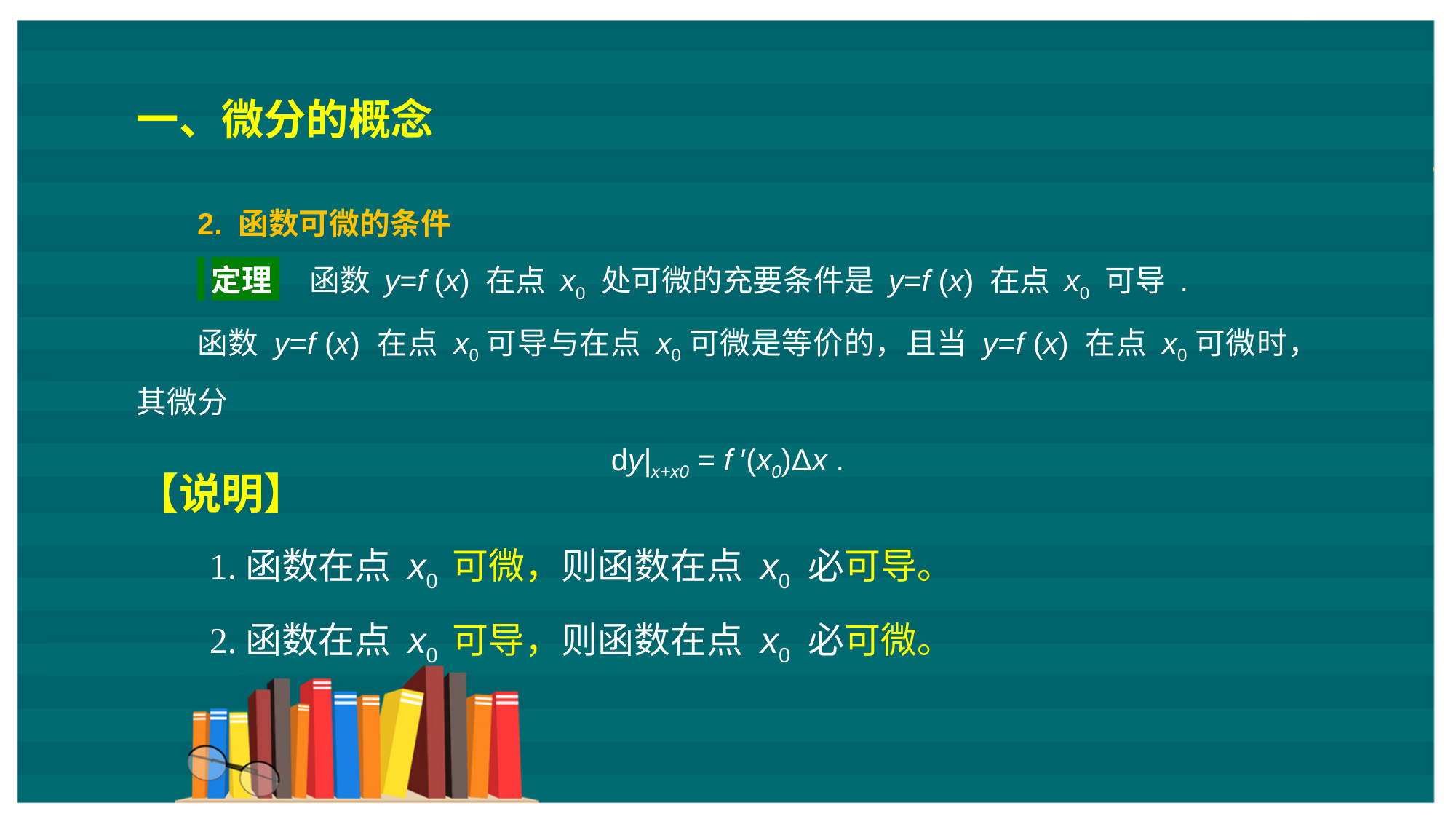

一、微分的概念
2. 函数可微的条件
 定理 　函数 y=f (x) 在点 x0 处可微的充要条件是 y=f (x) 在点 x0 可导 .
函数 y=f (x) 在点 x0可导与在点 x0可微是等价的，且当 y=f (x) 在点 x0可微时，其微分
dy|x+x0 = f ′(x0)Δx .

【说明】
1.函数在点 x0 可微，则函数在点 x0 必可导。
2.函数在点 x0 可导，则函数在点 x0 必可微。